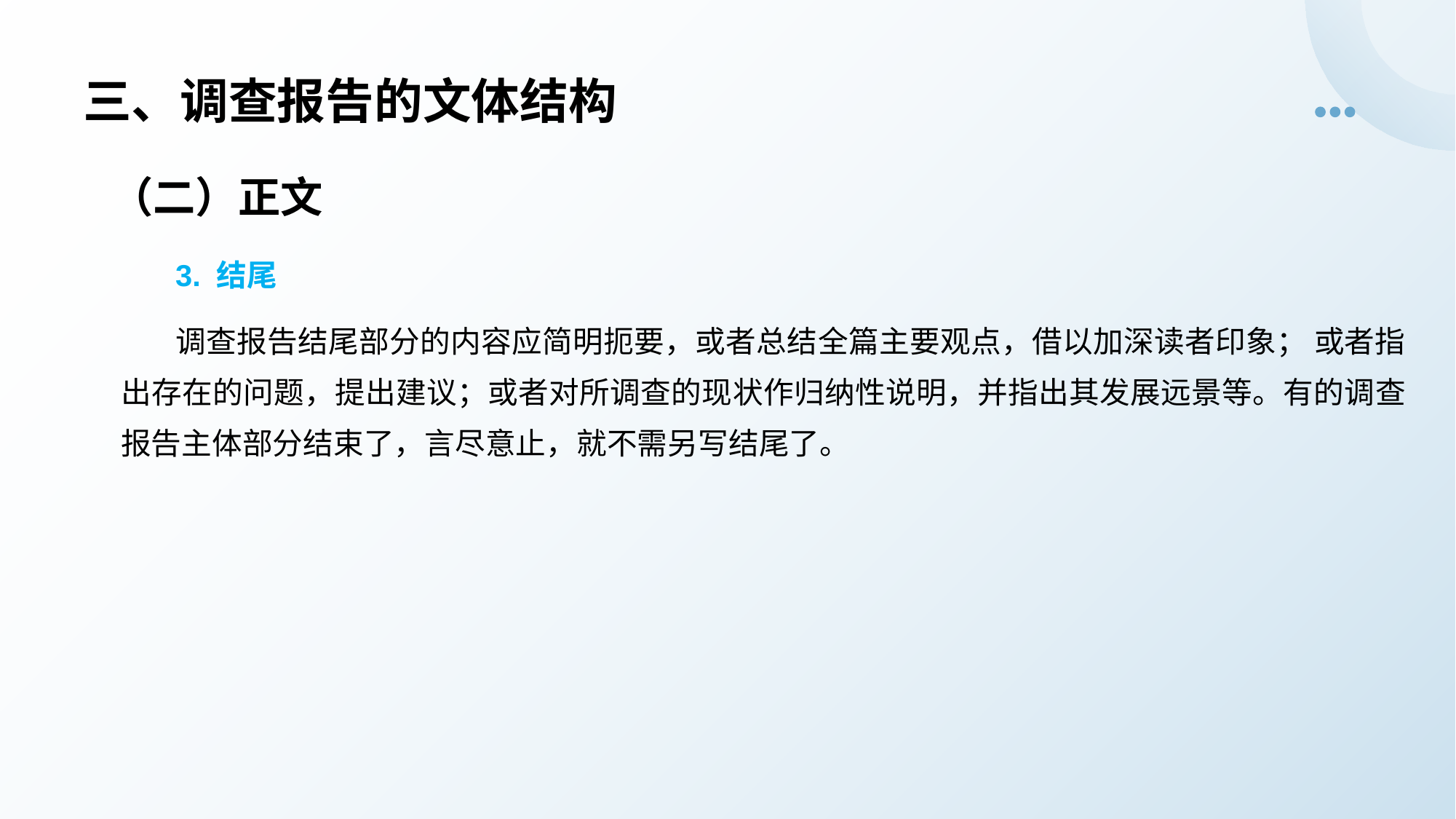

# 三、调查报告的文体结构
（二）正文
3. 结尾
调查报告结尾部分的内容应简明扼要，或者总结全篇主要观点，借以加深读者印象； 或者指出存在的问题，提出建议；或者对所调查的现状作归纳性说明，并指出其发展远景等。有的调查报告主体部分结束了，言尽意止，就不需另写结尾了。